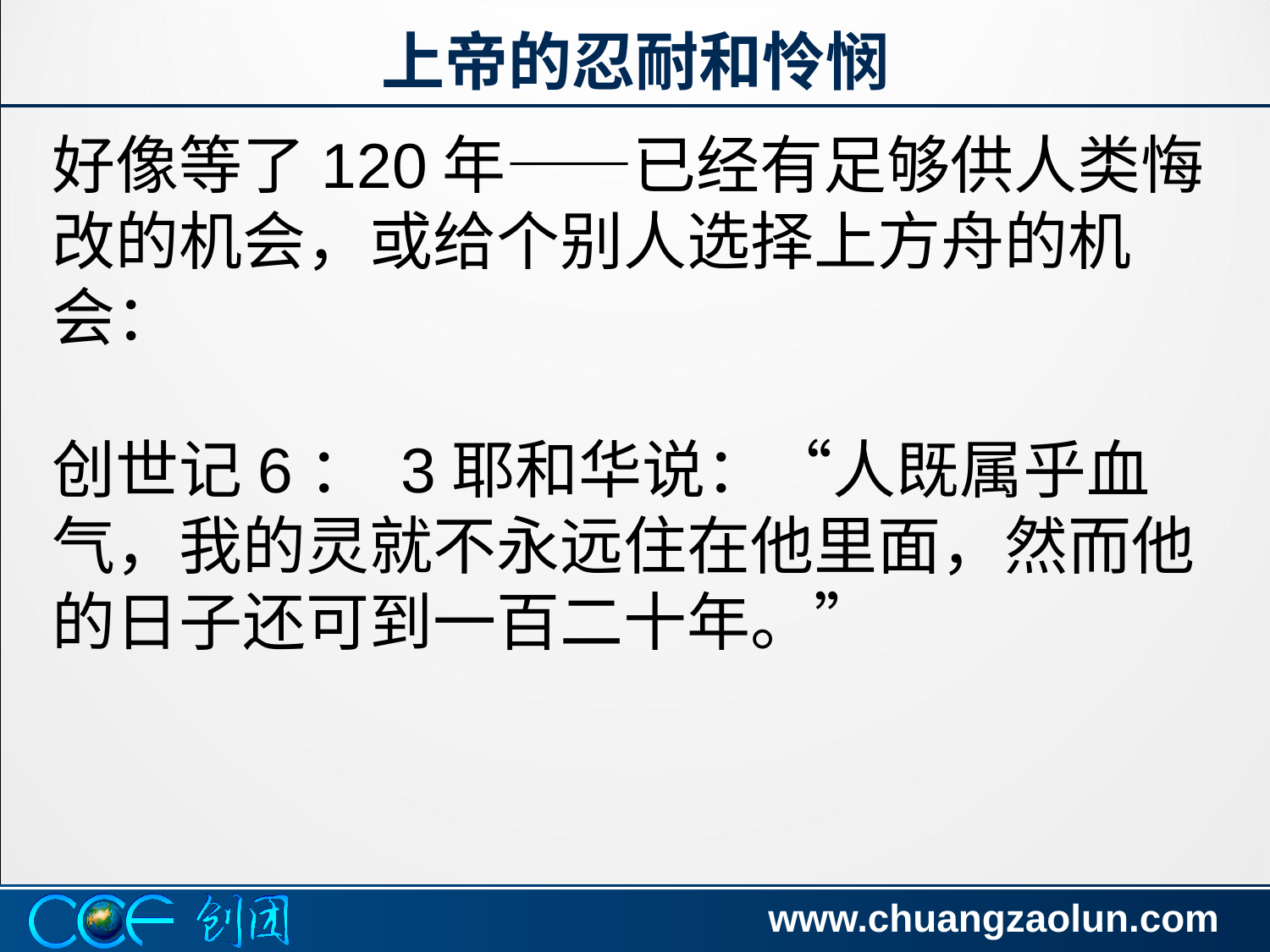

# 上帝的忍耐和怜悯
好像等了120年——已经有足够供人类悔改的机会，或给个别人选择上方舟的机会：

创世记6： 3耶和华说：“人既属乎血气，我的灵就不永远住在他里面，然而他的日子还可到一百二十年。”